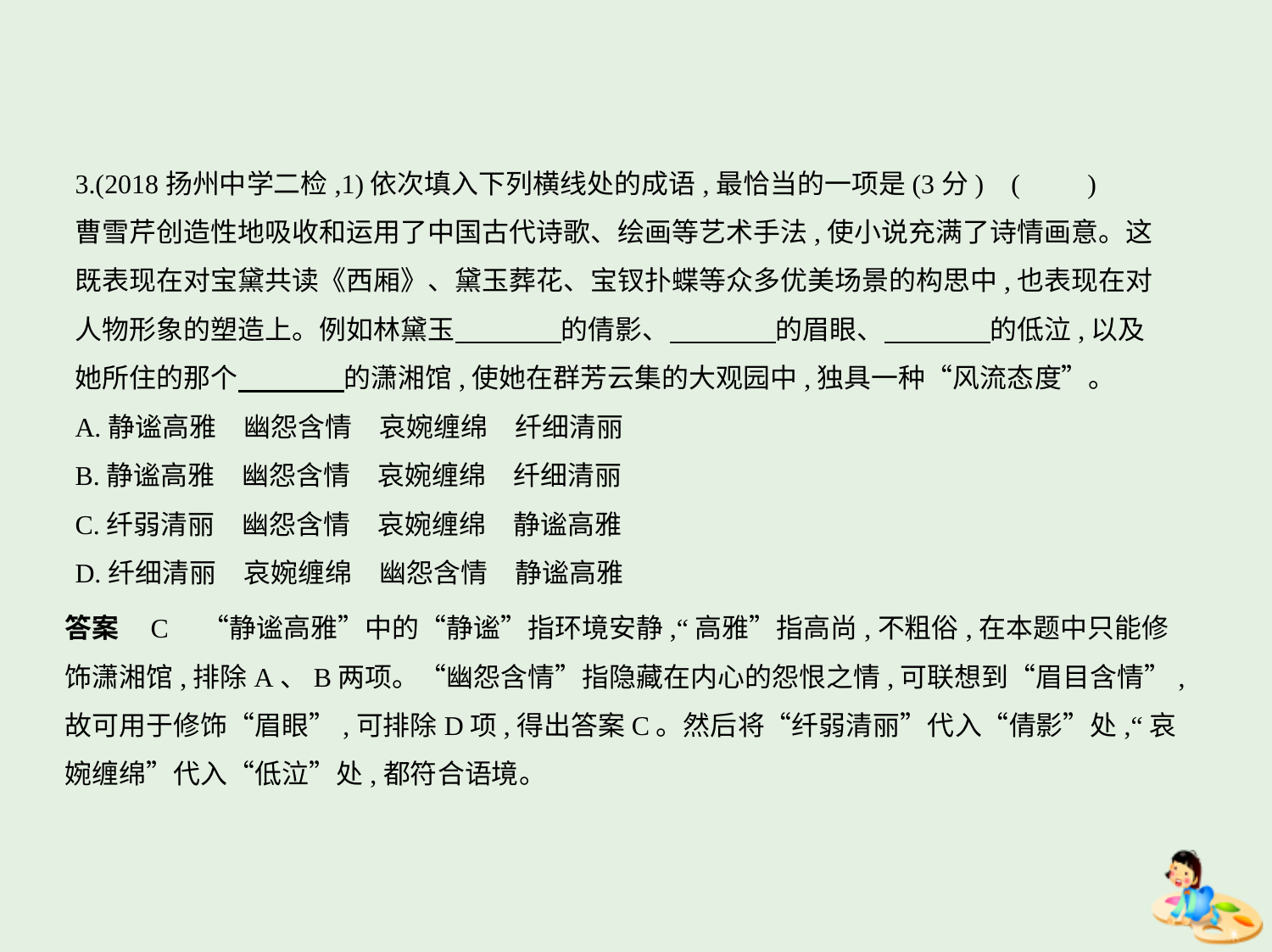

3.(2018扬州中学二检,1)依次填入下列横线处的成语,最恰当的一项是(3分) (　　)
曹雪芹创造性地吸收和运用了中国古代诗歌、绘画等艺术手法,使小说充满了诗情画意。这
既表现在对宝黛共读《西厢》、黛玉葬花、宝钗扑蝶等众多优美场景的构思中,也表现在对
人物形象的塑造上。例如林黛玉　　　    的倩影、　　　    的眉眼、　　　    的低泣,以及
她所住的那个　　　    的潇湘馆,使她在群芳云集的大观园中,独具一种“风流态度”。
A.静谧高雅　幽怨含情　哀婉缠绵　纤细清丽
B.静谧高雅　幽怨含情　哀婉缠绵　纤细清丽
C.纤弱清丽　幽怨含情　哀婉缠绵　静谧高雅
D.纤细清丽　哀婉缠绵　幽怨含情　静谧高雅
答案    C　“静谧高雅”中的“静谧”指环境安静,“高雅”指高尚,不粗俗,在本题中只能修
饰潇湘馆,排除A、B两项。“幽怨含情”指隐藏在内心的怨恨之情,可联想到“眉目含情”,
故可用于修饰“眉眼”,可排除D项,得出答案C。然后将“纤弱清丽”代入“倩影”处,“哀
婉缠绵”代入“低泣”处,都符合语境。